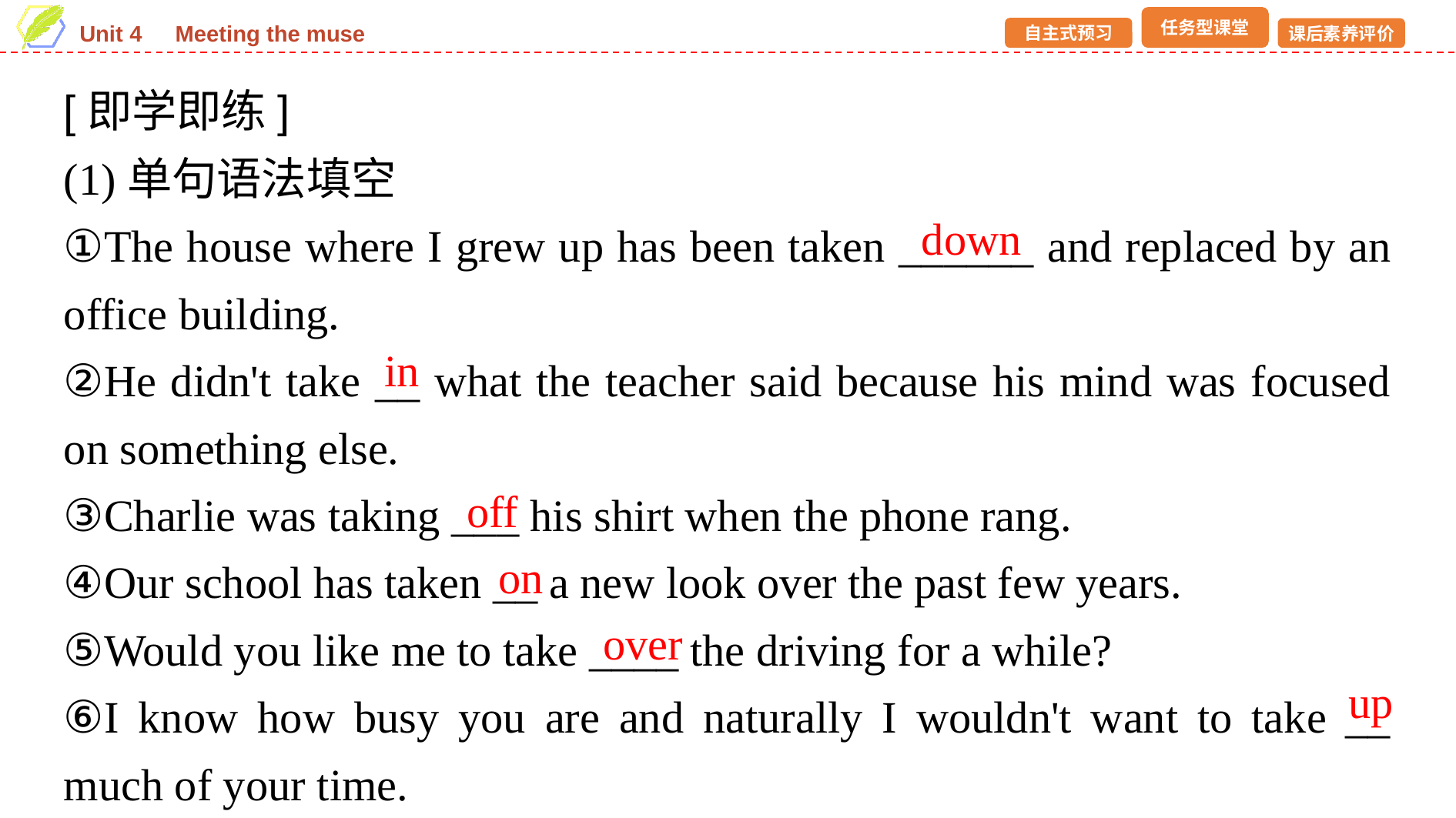

[即学即练]
(1)单句语法填空
①The house where I grew up has been taken ______ and replaced by an office building.
②He didn't take __ what the teacher said because his mind was focused on something else.
③Charlie was taking ___ his shirt when the phone rang.
④Our school has taken __ a new look over the past few years.
⑤Would you like me to take ____ the driving for a while?
⑥I know how busy you are and naturally I wouldn't want to take __ much of your time.
down
in
off
on
over
up